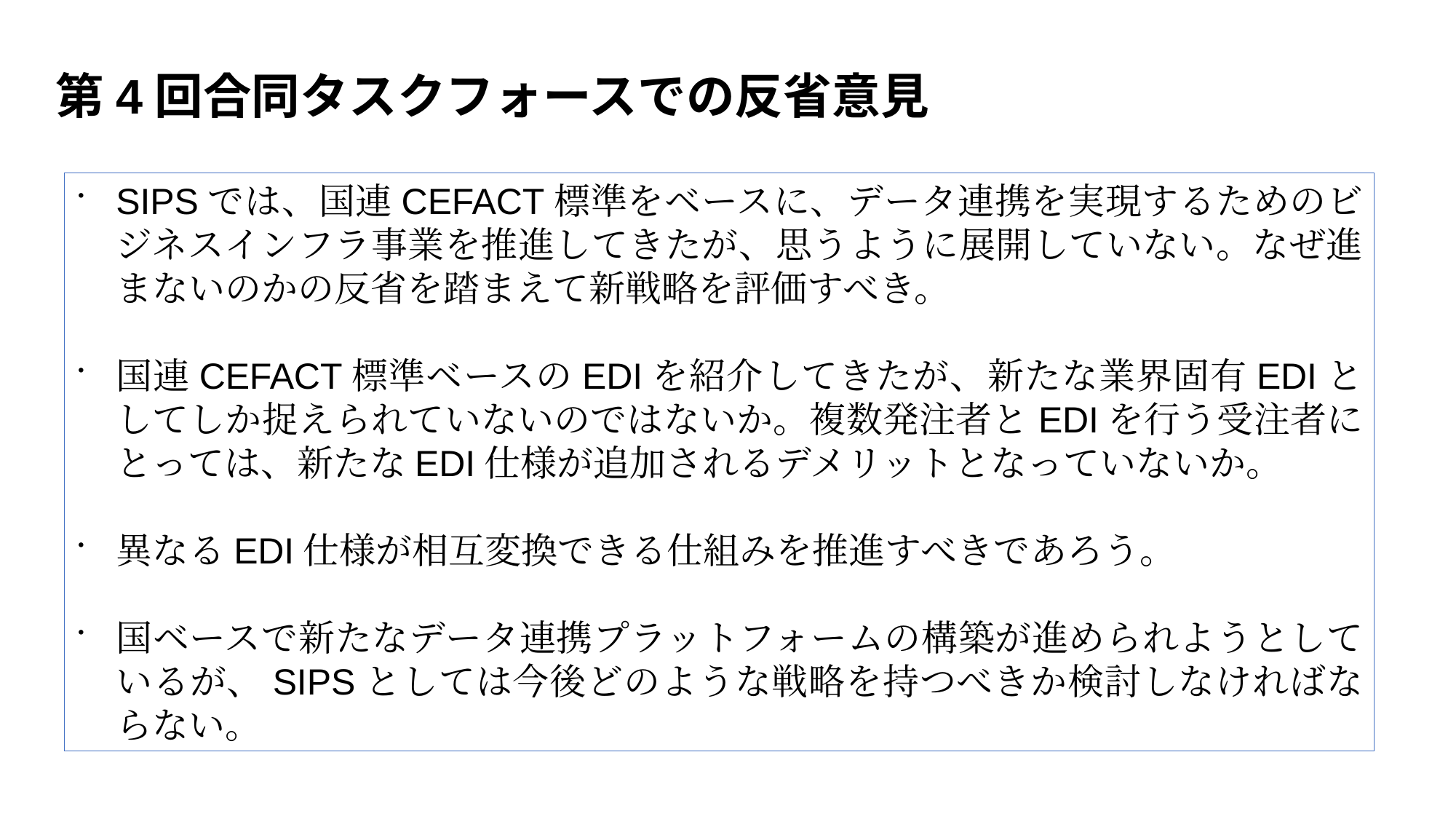

第4回合同タスクフォースでの反省意見
SIPSでは、国連CEFACT標準をベースに、データ連携を実現するためのビジネスインフラ事業を推進してきたが、思うように展開していない。なぜ進まないのかの反省を踏まえて新戦略を評価すべき。

国連CEFACT標準ベースのEDIを紹介してきたが、新たな業界固有EDIとしてしか捉えられていないのではないか。複数発注者とEDIを行う受注者にとっては、新たなEDI仕様が追加されるデメリットとなっていないか。

異なるEDI仕様が相互変換できる仕組みを推進すべきであろう。

国ベースで新たなデータ連携プラットフォームの構築が進められようとしているが、SIPSとしては今後どのような戦略を持つべきか検討しなければならない。